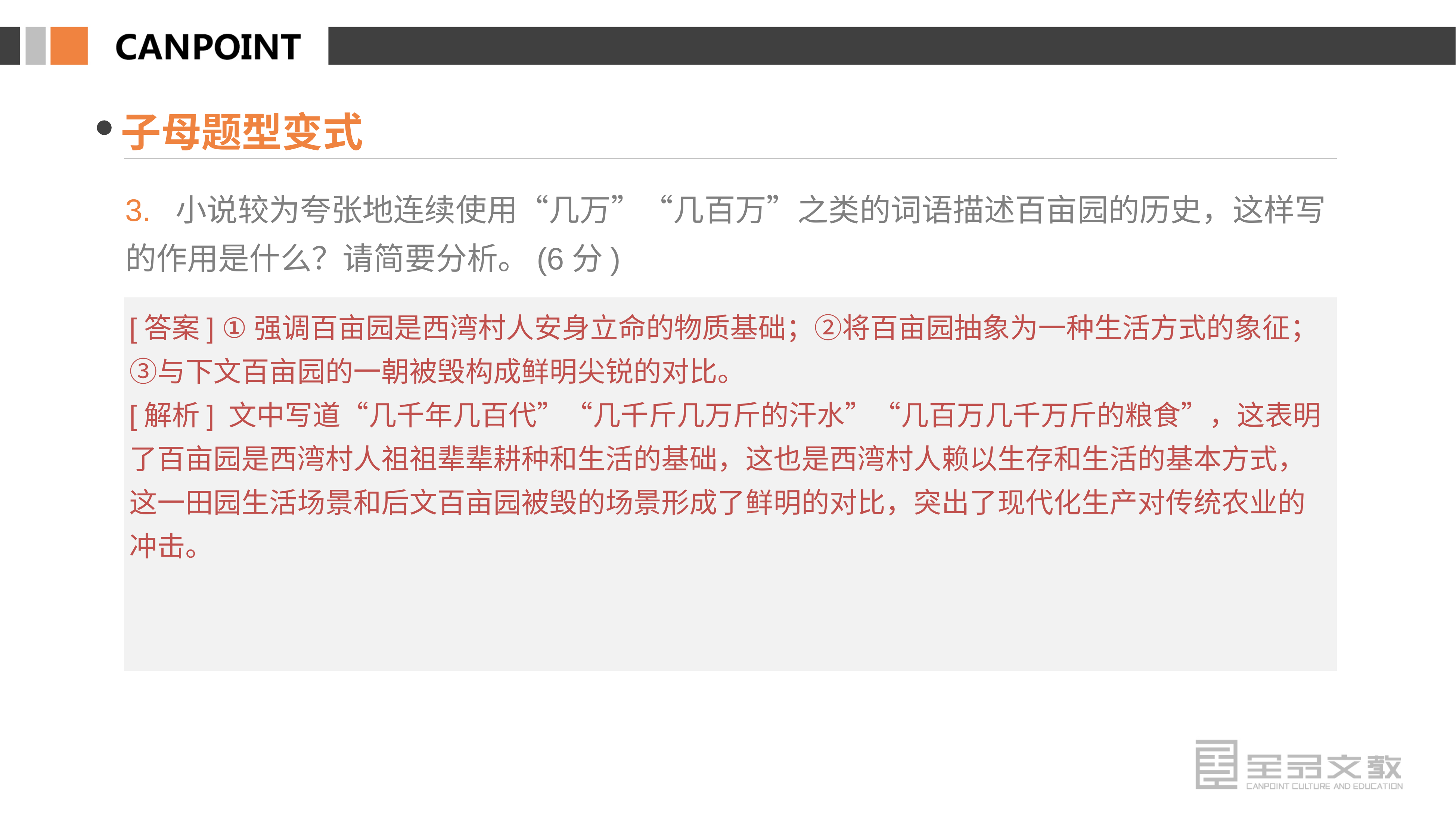

子母题型变式

3.  小说较为夸张地连续使用“几万”“几百万”之类的词语描述百亩园的历史，这样写的作用是什么？请简要分析。(6分)

[答案] ①强调百亩园是西湾村人安身立命的物质基础；②将百亩园抽象为一种生活方式的象征；③与下文百亩园的一朝被毁构成鲜明尖锐的对比。
[解析] 文中写道“几千年几百代”“几千斤几万斤的汗水”“几百万几千万斤的粮食”，这表明了百亩园是西湾村人祖祖辈辈耕种和生活的基础，这也是西湾村人赖以生存和生活的基本方式，这一田园生活场景和后文百亩园被毁的场景形成了鲜明的对比，突出了现代化生产对传统农业的冲击。